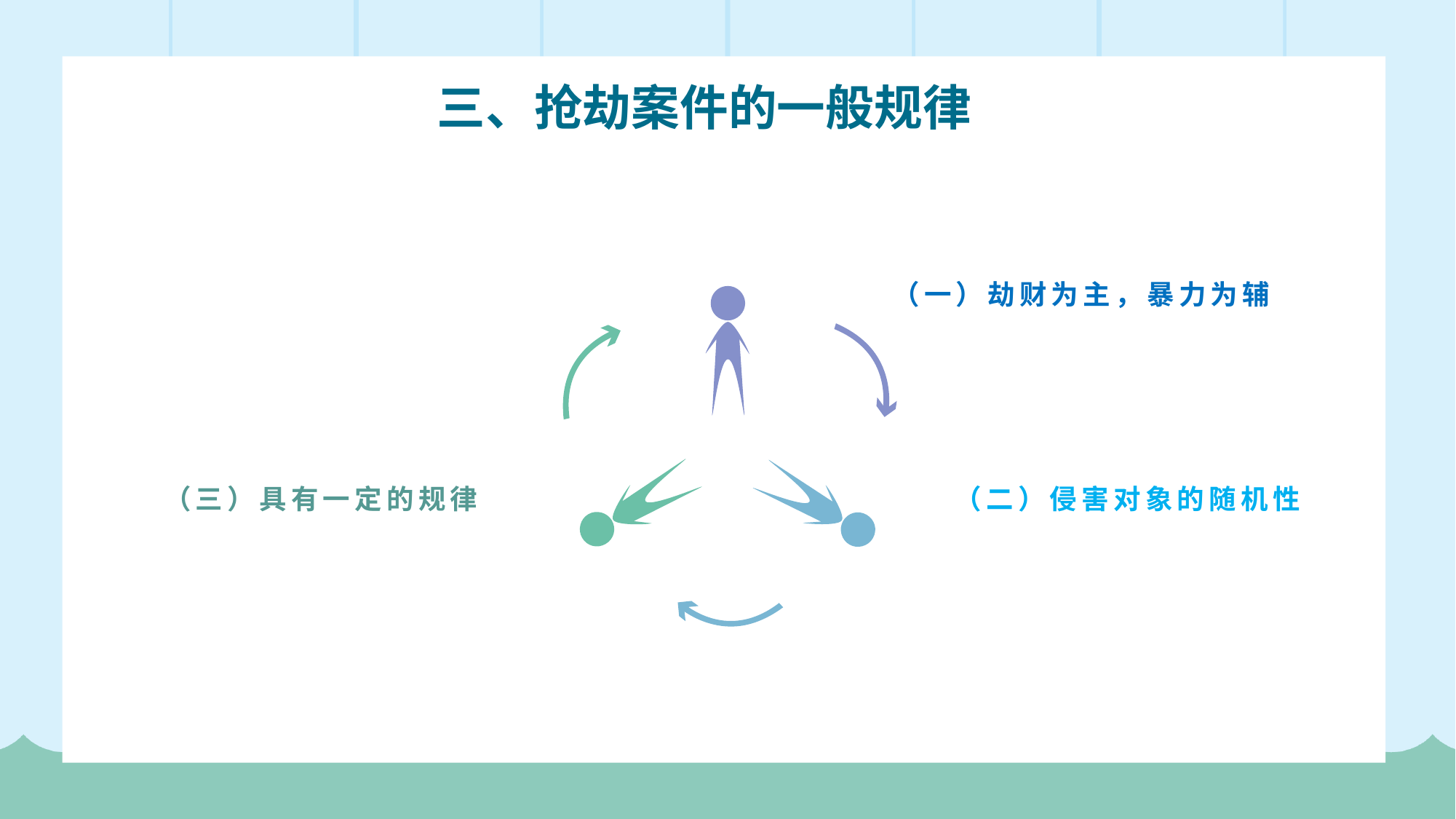

三、抢劫案件的一般规律
（一）劫财为主，暴力为辅

（三）具有一定的规律
（二）侵害对象的随机性